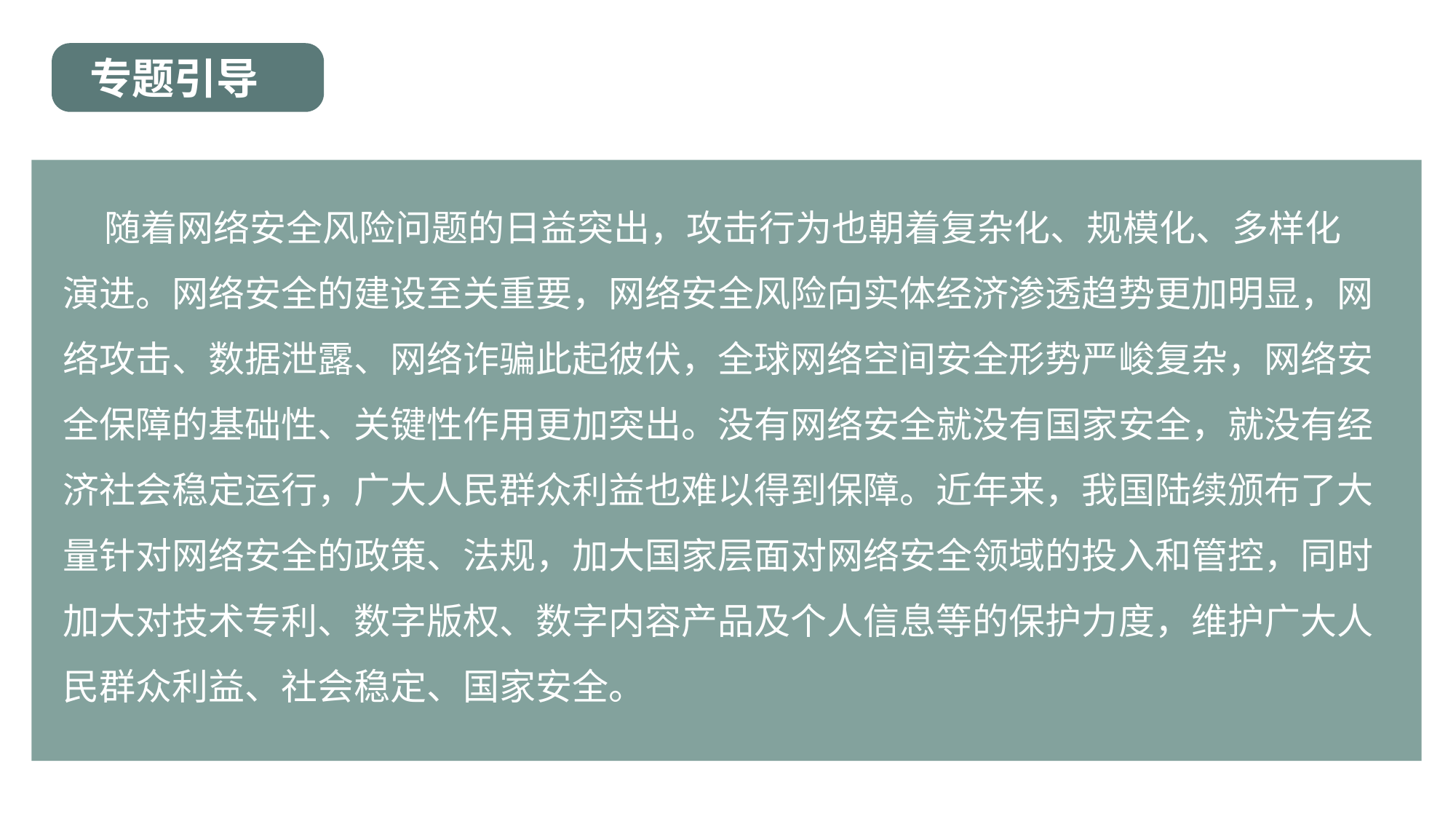

专题引导

    随着网络安全风险问题的日益突出，攻击行为也朝着复杂化、规模化、多样化
演进。网络安全的建设至关重要，网络安全风险向实体经济渗透趋势更加明显，网
络攻击、数据泄露、网络诈骗此起彼伏，全球网络空间安全形势严峻复杂，网络安
全保障的基础性、关键性作用更加突出。没有网络安全就没有国家安全，就没有经
济社会稳定运行，广大人民群众利益也难以得到保障。近年来，我国陆续颁布了大
量针对网络安全的政策、法规，加大国家层面对网络安全领域的投入和管控，同时
加大对技术专利、数字版权、数字内容产品及个人信息等的保护力度，维护广大人
民群众利益、社会稳定、国家安全。